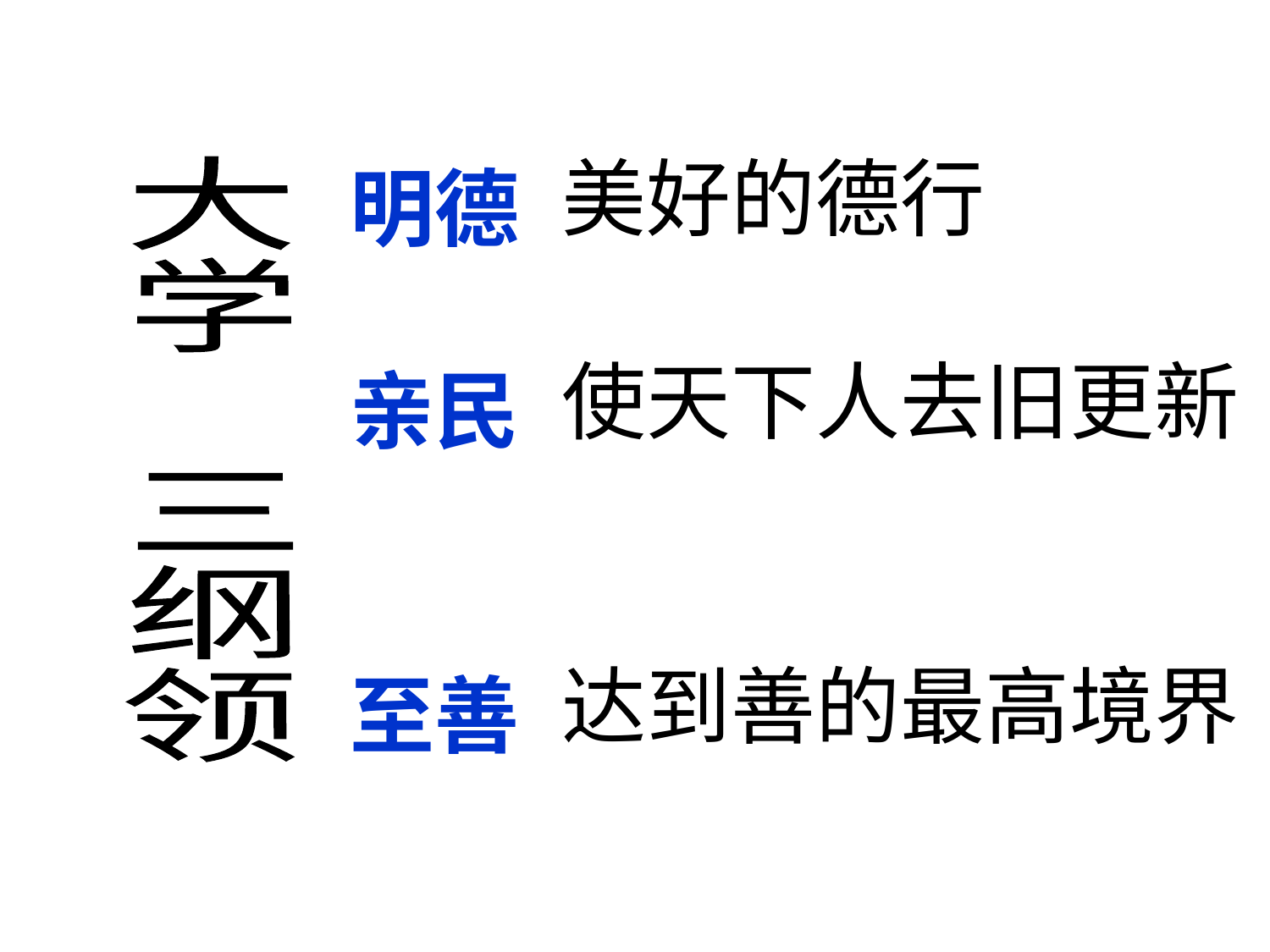

美好的德行

使天下人去旧更新

达到善的最高境界
明德

亲民

至善
大
学

三
纲
领